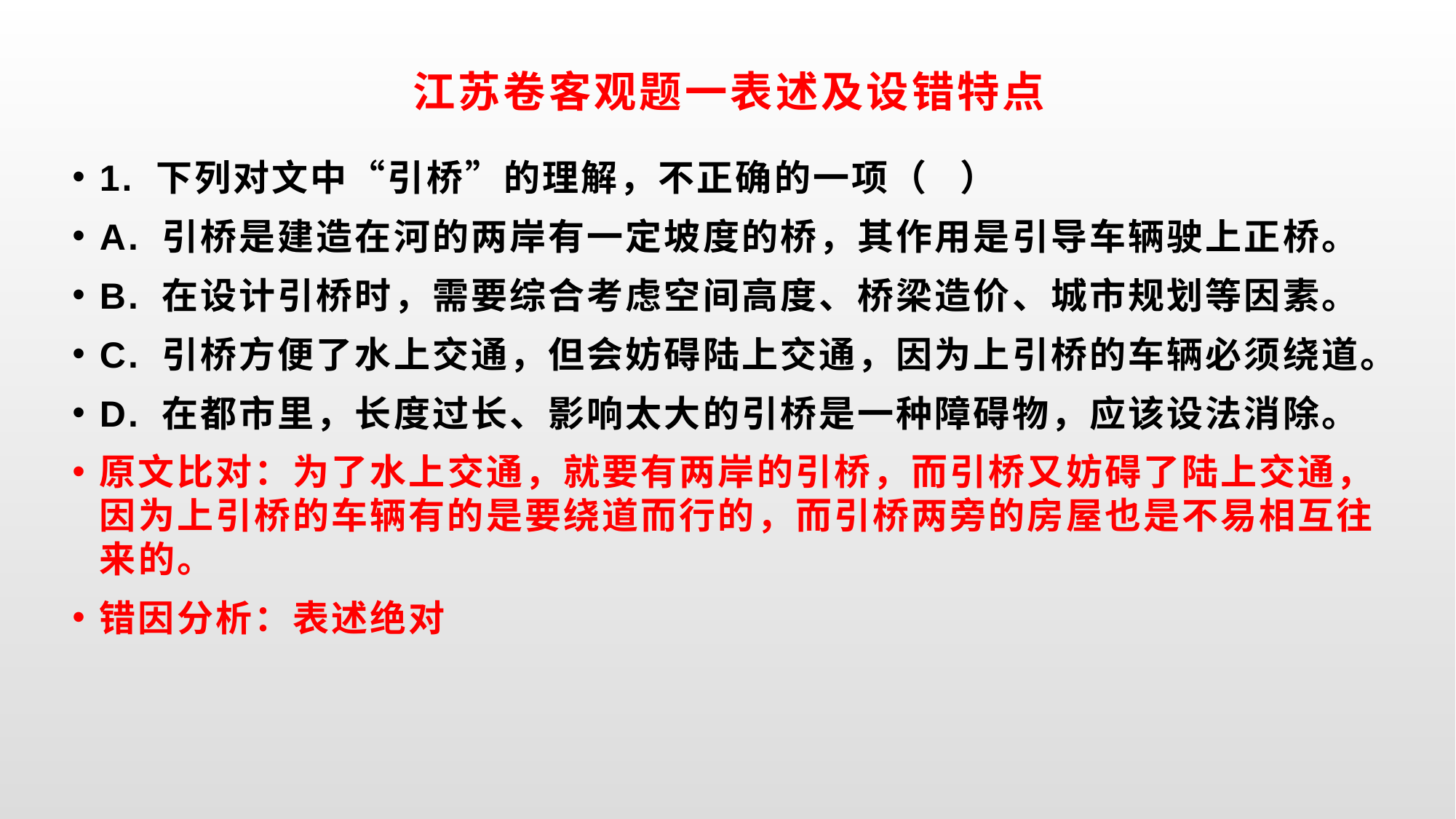

# 江苏卷客观题一表述及设错特点
1. 下列对文中“引桥”的理解，不正确的一项（   ）
A. 引桥是建造在河的两岸有一定坡度的桥，其作用是引导车辆驶上正桥。
B. 在设计引桥时，需要综合考虑空间高度、桥梁造价、城市规划等因素。
C. 引桥方便了水上交通，但会妨碍陆上交通，因为上引桥的车辆必须绕道。
D. 在都市里，长度过长、影响太大的引桥是一种障碍物，应该设法消除。
原文比对：为了水上交通，就要有两岸的引桥，而引桥又妨碍了陆上交通，因为上引桥的车辆有的是要绕道而行的，而引桥两旁的房屋也是不易相互往来的。
错因分析：表述绝对